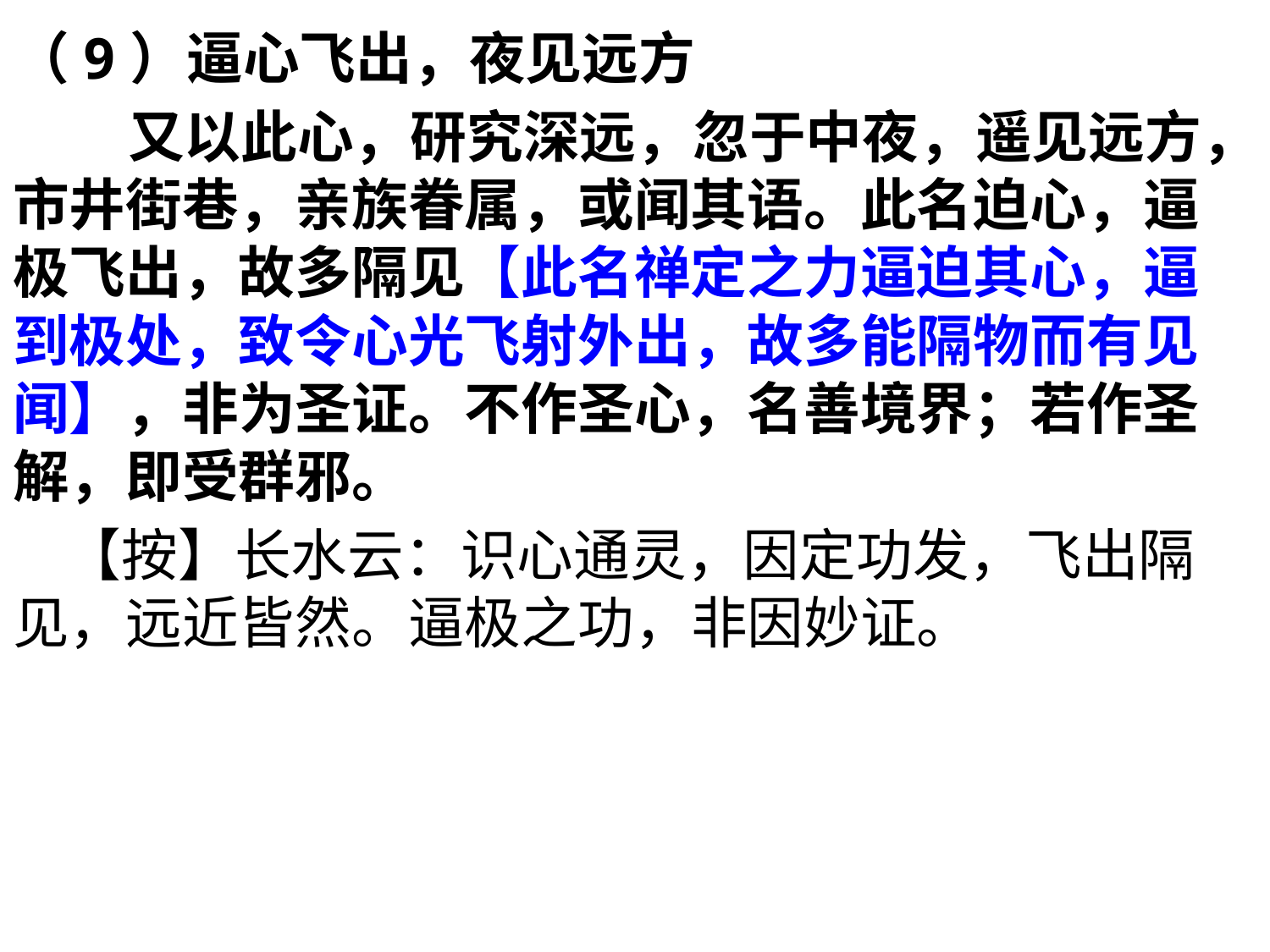

（9）逼心飞出，夜见远方
        又以此心，研究深远，忽于中夜，遥见远方，市井街巷，亲族眷属，或闻其语。此名迫心，逼极飞出，故多隔见【此名禅定之力逼迫其心，逼到极处，致令心光飞射外出，故多能隔物而有见闻】，非为圣证。不作圣心，名善境界；若作圣解，即受群邪。
   【按】长水云：识心通灵，因定功发，飞出隔见，远近皆然。逼极之功，非因妙证。